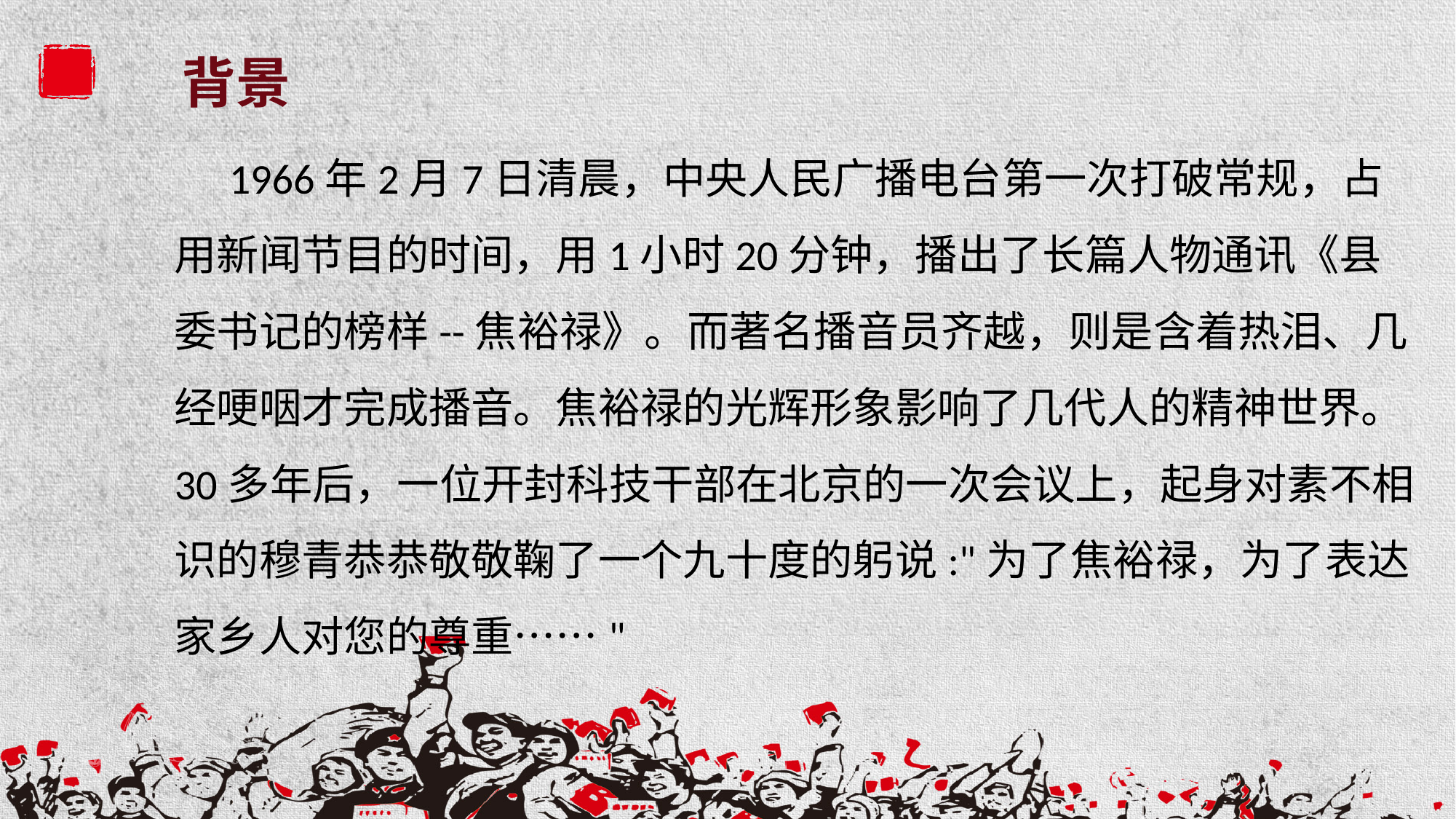

背景
1966年2月7日清晨，中央人民广播电台第一次打破常规，占用新闻节目的时间，用1小时20分钟，播出了长篇人物通讯《县委书记的榜样--焦裕禄》。而著名播音员齐越，则是含着热泪、几经哽咽才完成播音。焦裕禄的光辉形象影响了几代人的精神世界。30多年后，一位开封科技干部在北京的一次会议上，起身对素不相识的穆青恭恭敬敬鞠了一个九十度的躬说:"为了焦裕禄，为了表达家乡人对您的尊重……"